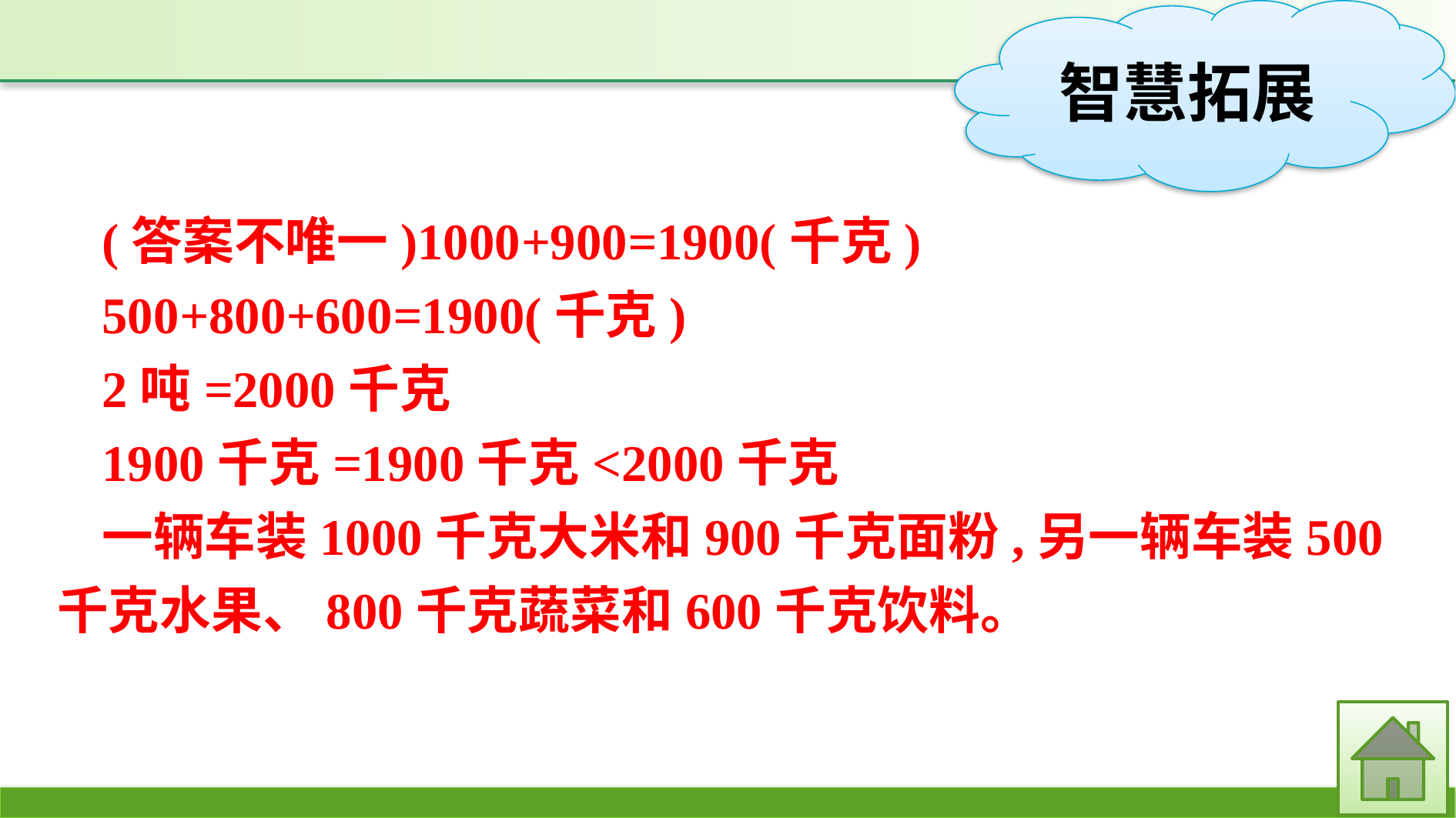

(答案不唯一)1000+900=1900(千克)
500+800+600=1900(千克)
2吨=2000千克
1900千克=1900千克<2000千克
一辆车装1000千克大米和900千克面粉,另一辆车装500千克水果、800千克蔬菜和600千克饮料。